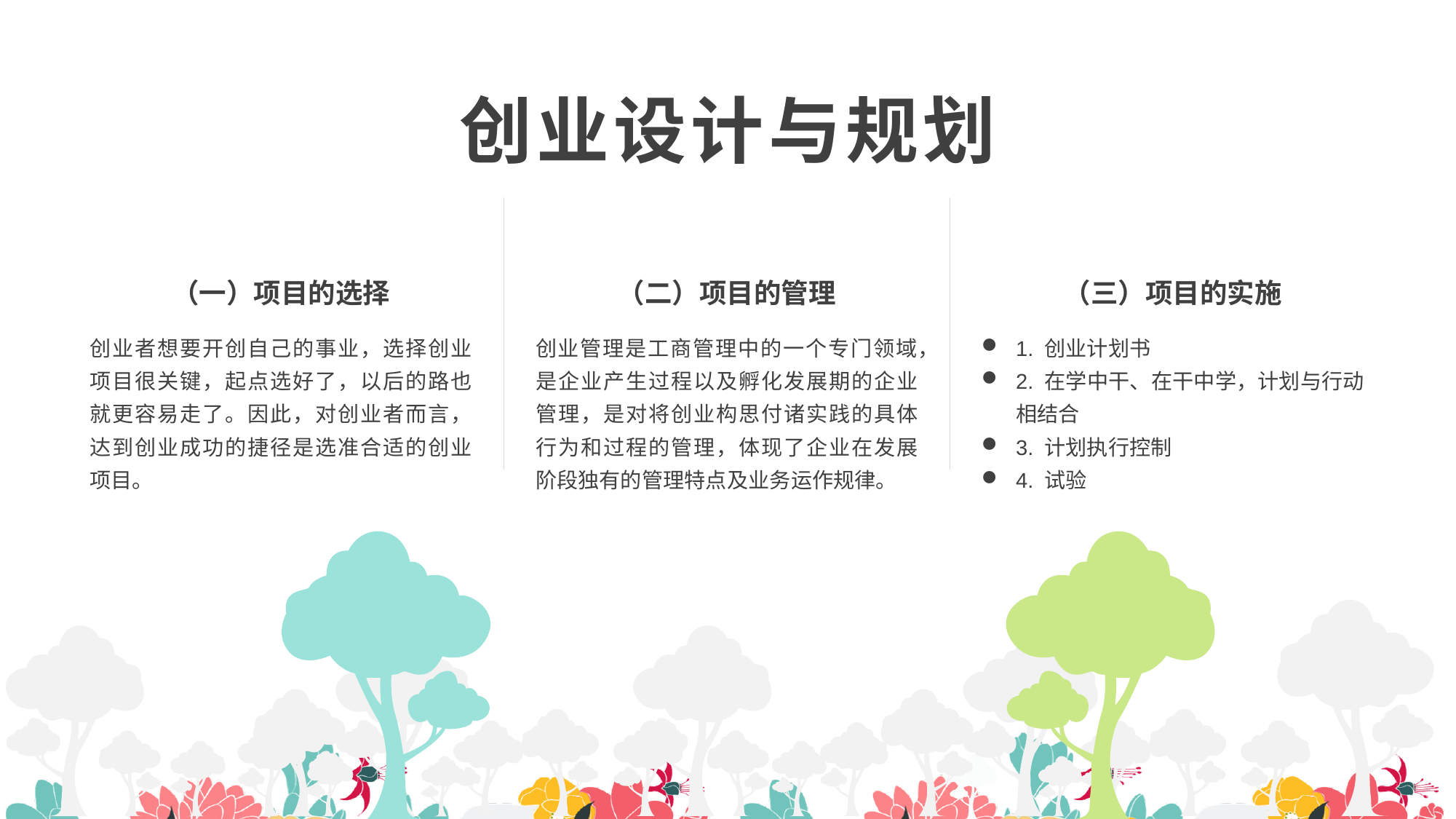

创业设计与规划
（一）项目的选择
（二）项目的管理
（三）项目的实施
创业者想要开创自己的事业，选择创业项目很关键，起点选好了，以后的路也就更容易走了。因此，对创业者而言，达到创业成功的捷径是选准合适的创业项目。
创业管理是工商管理中的一个专门领域，是企业产生过程以及孵化发展期的企业管理，是对将创业构思付诸实践的具体行为和过程的管理，体现了企业在发展阶段独有的管理特点及业务运作规律。
1. 创业计划书
2. 在学中干、在干中学，计划与行动相结合
3. 计划执行控制
4. 试验